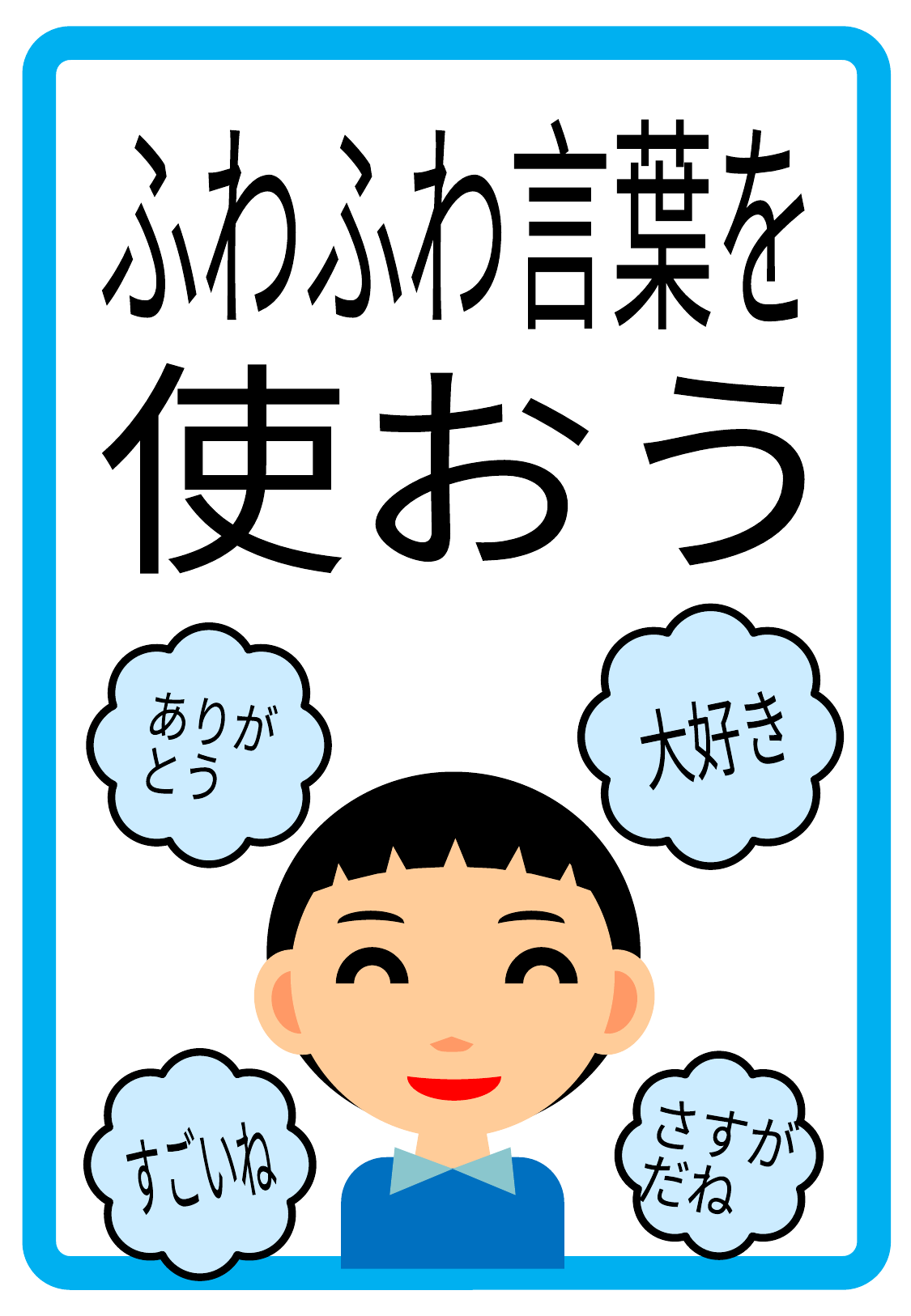

ふわふわ言葉を
使おう

ありが
とう
大好き

さすが
だね
すごいね